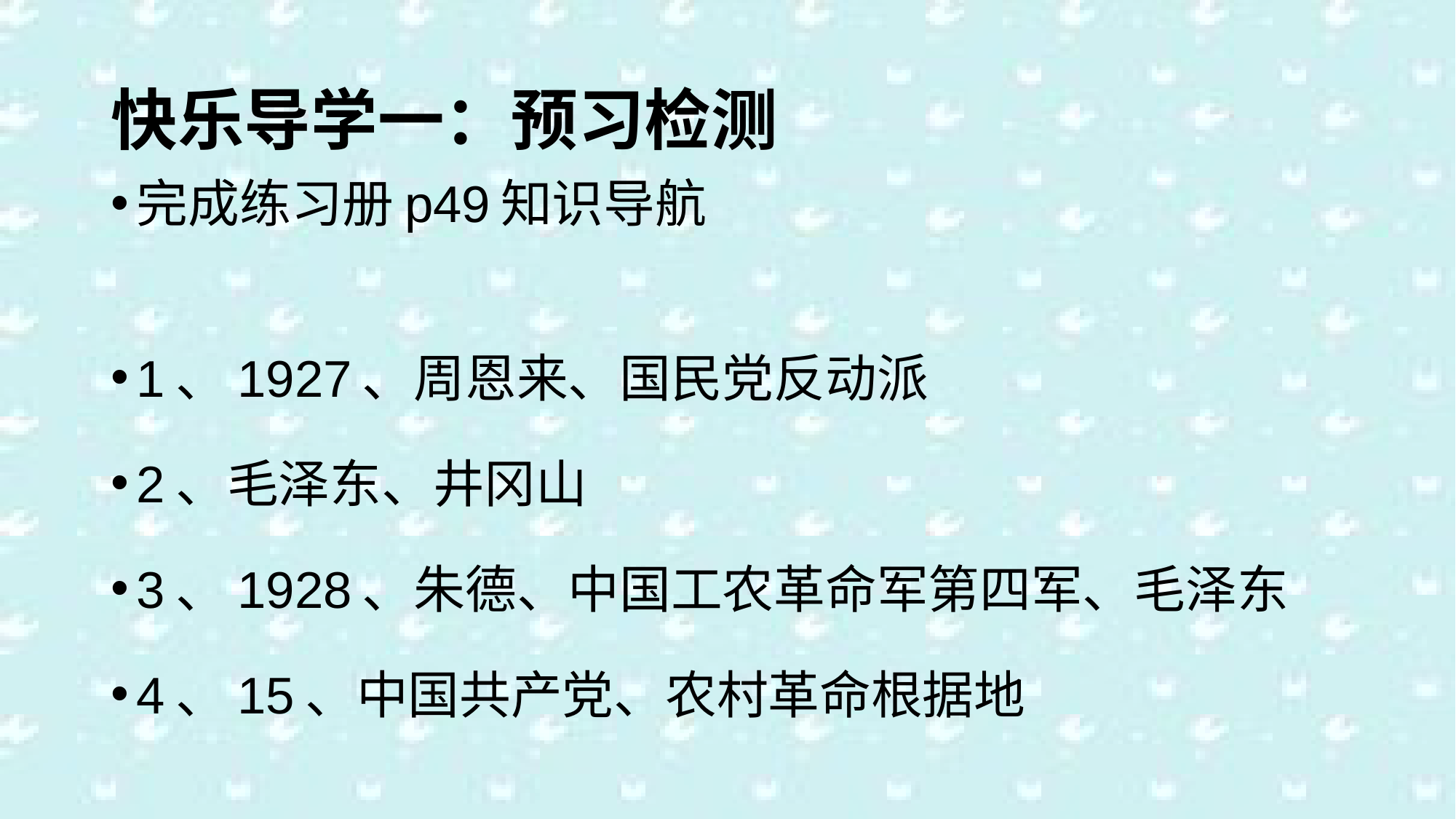

# 快乐导学一：预习检测
完成练习册p49知识导航

1、1927、周恩来、国民党反动派
2、毛泽东、井冈山
3、1928、朱德、中国工农革命军第四军、毛泽东
4、15、中国共产党、农村革命根据地